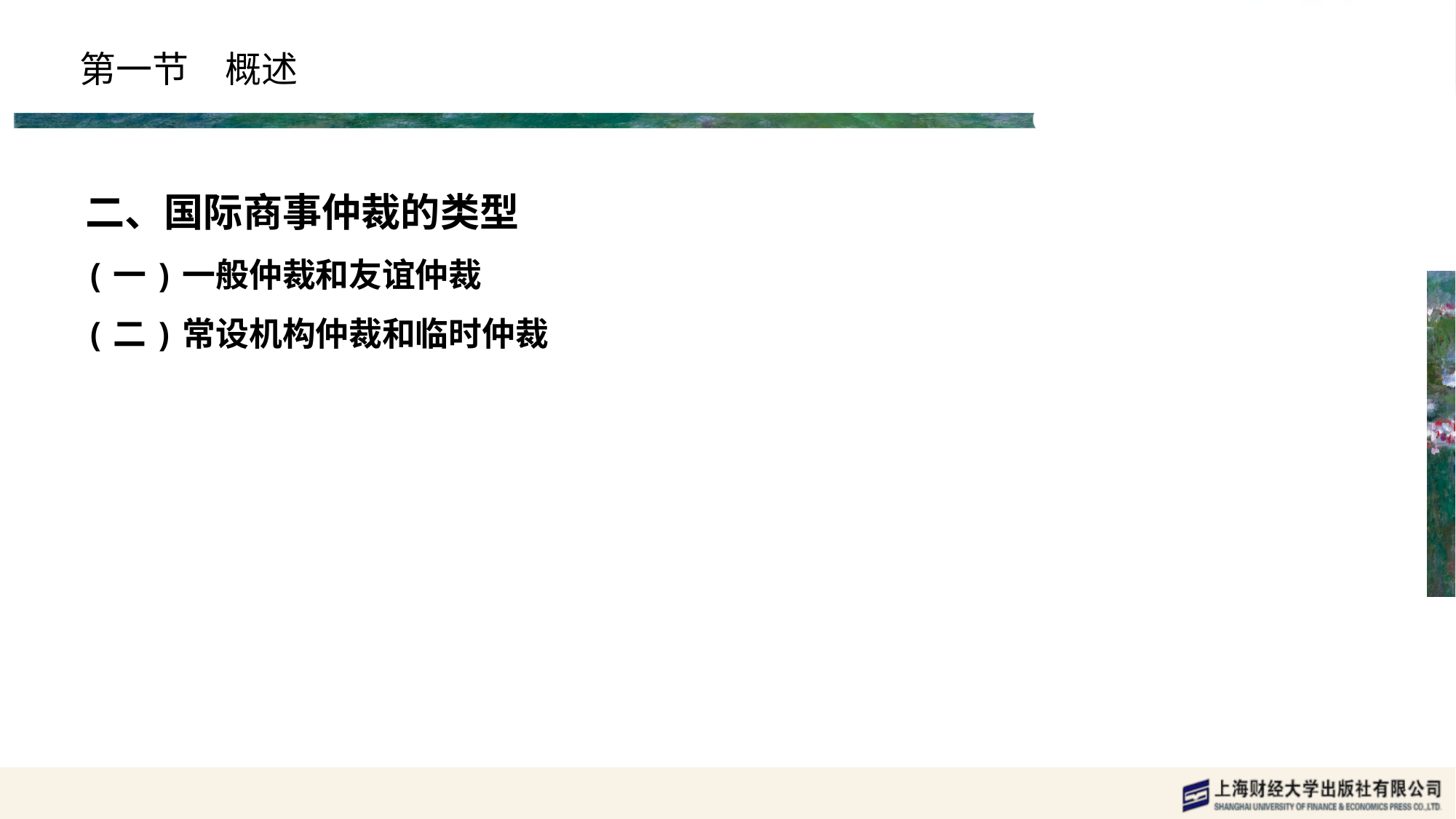

# 第一节　概述
二、国际商事仲裁的类型
(一)一般仲裁和友谊仲裁
(二)常设机构仲裁和临时仲裁